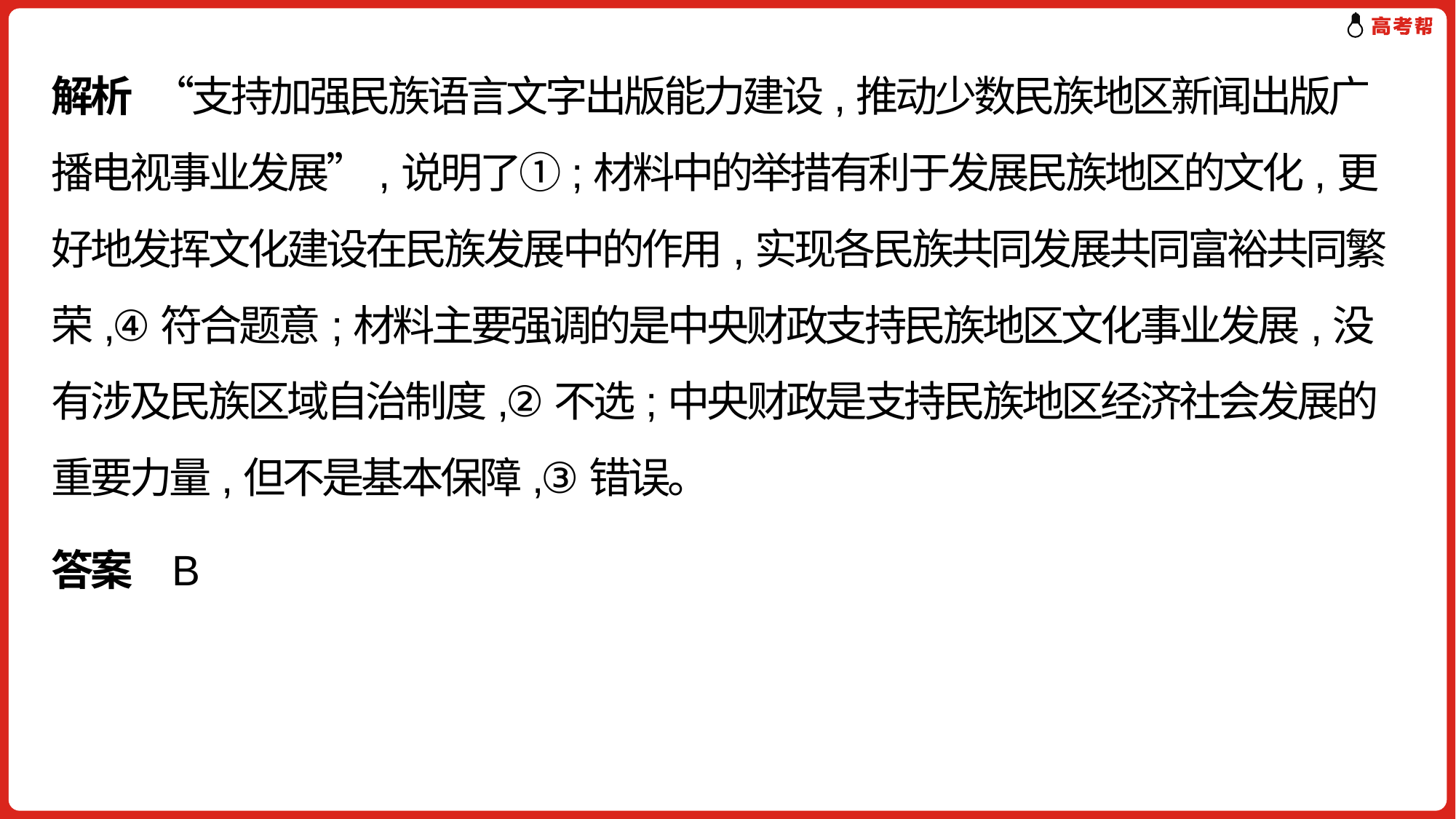

# 解析   “支持加强民族语言文字出版能力建设,推动少数民族地区新闻出版广播电视事业发展”,说明了①;材料中的举措有利于发展民族地区的文化,更好地发挥文化建设在民族发展中的作用,实现各民族共同发展共同富裕共同繁荣,④符合题意;材料主要强调的是中央财政支持民族地区文化事业发展,没有涉及民族区域自治制度,②不选;中央财政是支持民族地区经济社会发展的重要力量,但不是基本保障,③错误。
答案    B